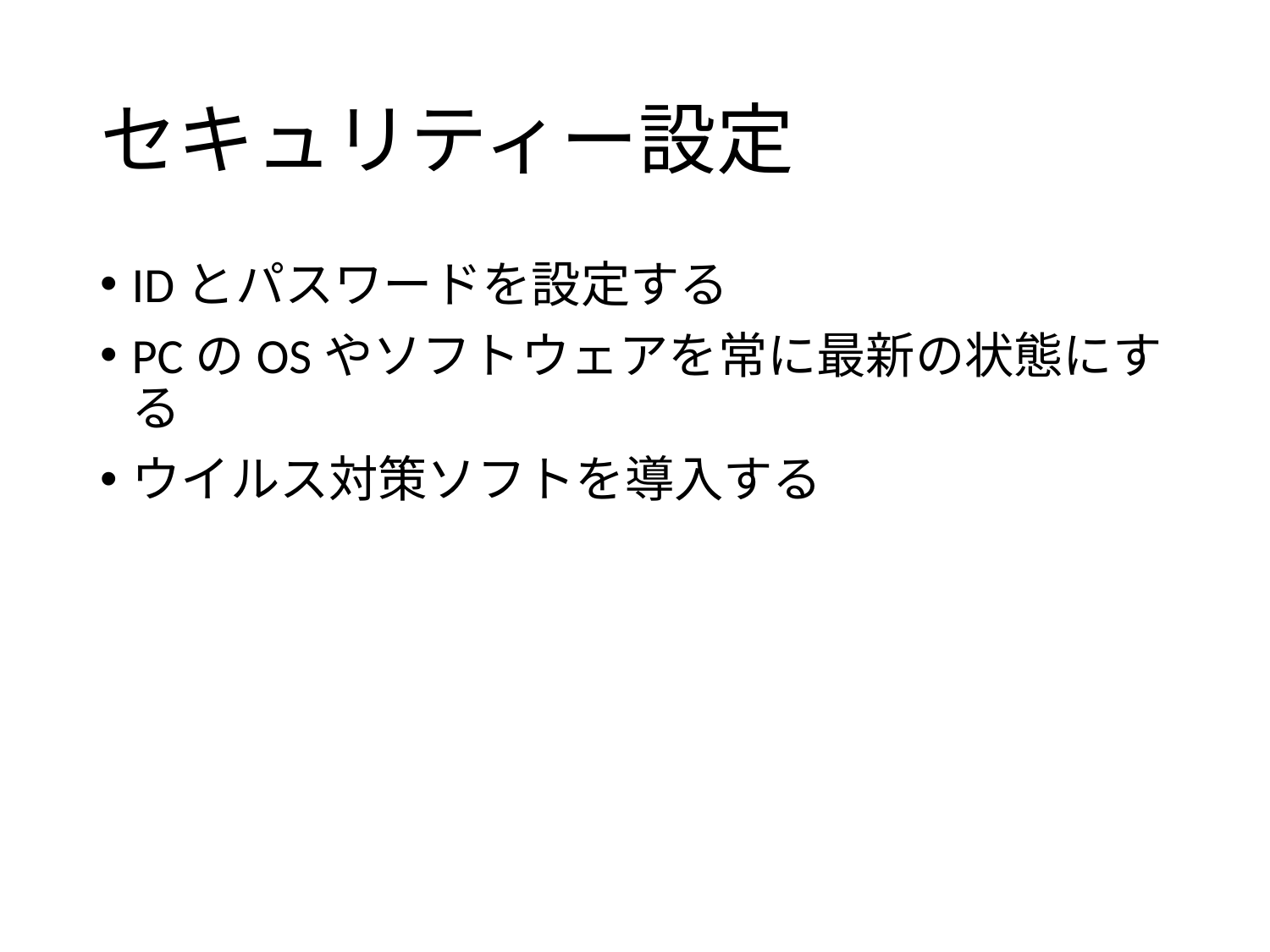

# セキュリティー設定
IDとパスワードを設定する
PCのOSやソフトウェアを常に最新の状態にする
ウイルス対策ソフトを導入する